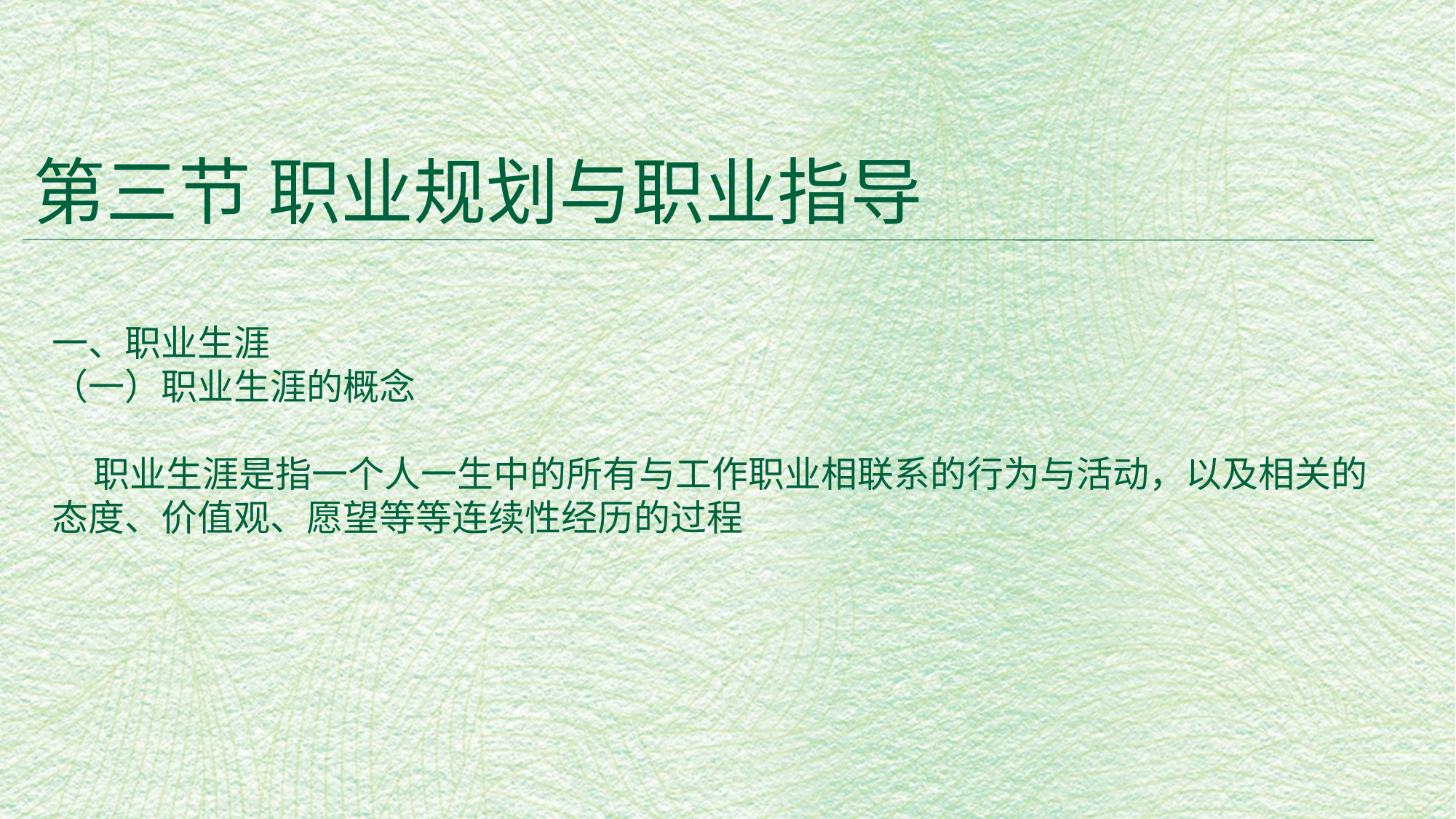

第三节 职业规划与职业指导
一、职业生涯
（一）职业生涯的概念

    职业生涯是指一个人一生中的所有与工作职业相联系的行为与活动，以及相关的态度、价值观、愿望等等连续性经历的过程